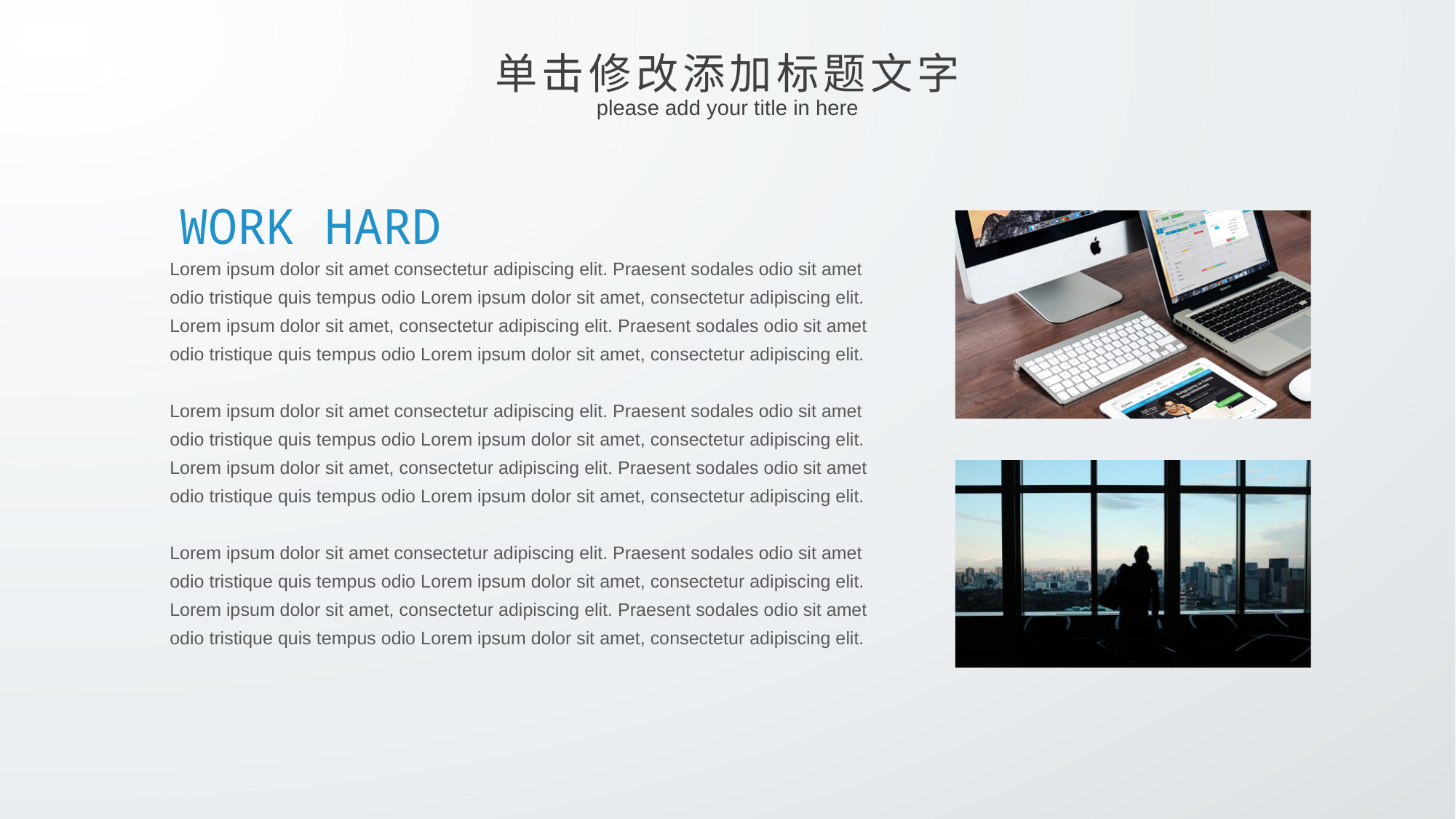

单击修改添加标题文字
please add your title in here
WORK HARD

Lorem ipsum dolor sit amet consectetur adipiscing elit. Praesent sodales odio sit amet odio tristique quis tempus odio Lorem ipsum dolor sit amet, consectetur adipiscing elit. Lorem ipsum dolor sit amet, consectetur adipiscing elit. Praesent sodales odio sit amet odio tristique quis tempus odio Lorem ipsum dolor sit amet, consectetur adipiscing elit.

Lorem ipsum dolor sit amet consectetur adipiscing elit. Praesent sodales odio sit amet odio tristique quis tempus odio Lorem ipsum dolor sit amet, consectetur adipiscing elit. Lorem ipsum dolor sit amet, consectetur adipiscing elit. Praesent sodales odio sit amet odio tristique quis tempus odio Lorem ipsum dolor sit amet, consectetur adipiscing elit.

Lorem ipsum dolor sit amet consectetur adipiscing elit. Praesent sodales odio sit amet odio tristique quis tempus odio Lorem ipsum dolor sit amet, consectetur adipiscing elit. Lorem ipsum dolor sit amet, consectetur adipiscing elit. Praesent sodales odio sit amet odio tristique quis tempus odio Lorem ipsum dolor sit amet, consectetur adipiscing elit.